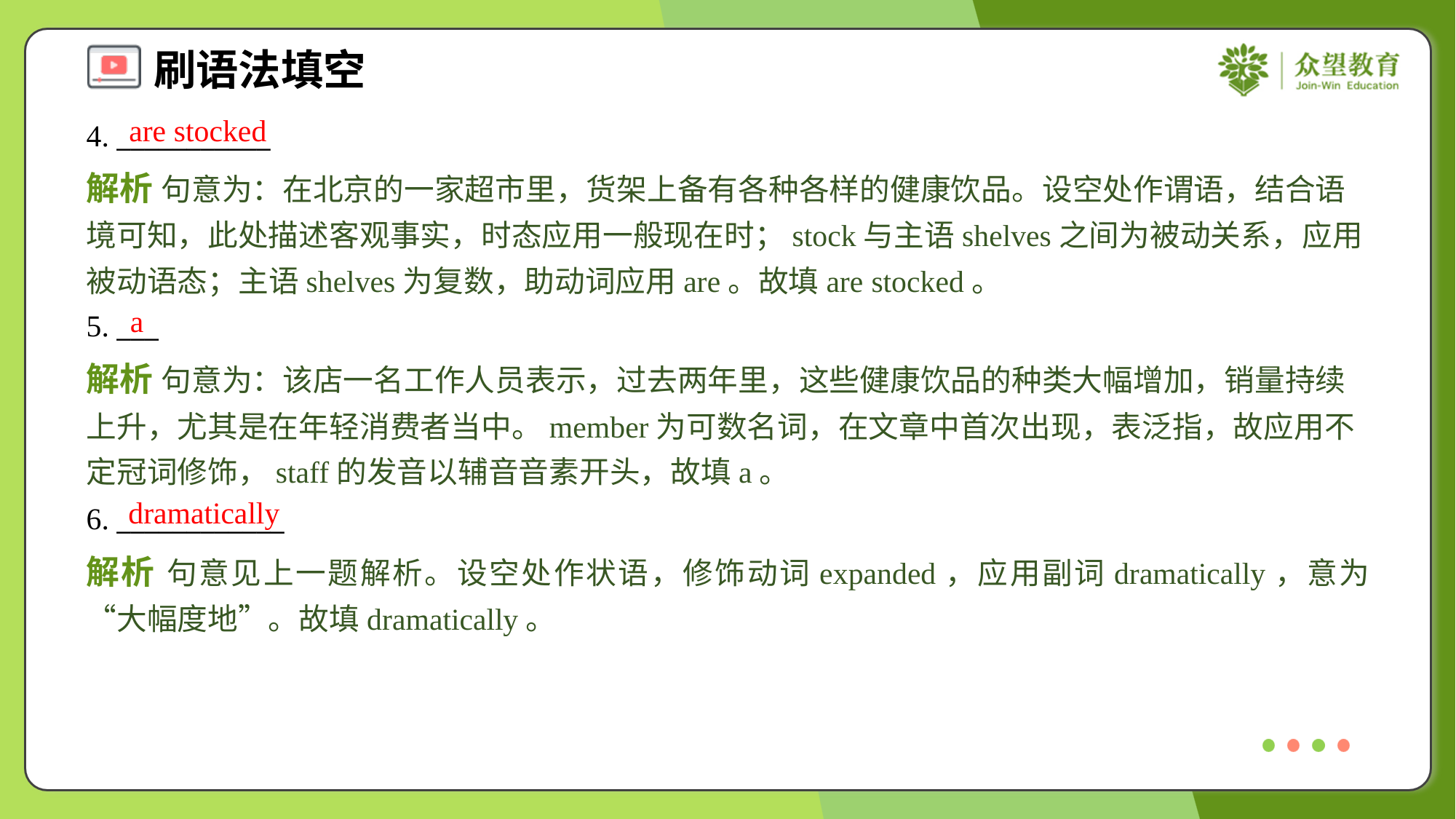

are stocked
4. ___________
解析 句意为：在北京的一家超市里，货架上备有各种各样的健康饮品。设空处作谓语，结合语境可知，此处描述客观事实，时态应用一般现在时；stock与主语shelves之间为被动关系，应用被动语态；主语shelves为复数，助动词应用are。故填are stocked。
a
5. ___
解析 句意为：该店一名工作人员表示，过去两年里，这些健康饮品的种类大幅增加，销量持续上升，尤其是在年轻消费者当中。member为可数名词，在文章中首次出现，表泛指，故应用不定冠词修饰，staff的发音以辅音音素开头，故填a。
dramatically
6. ____________
解析 句意见上一题解析。设空处作状语，修饰动词expanded，应用副词dramatically，意为“大幅度地”。故填dramatically。